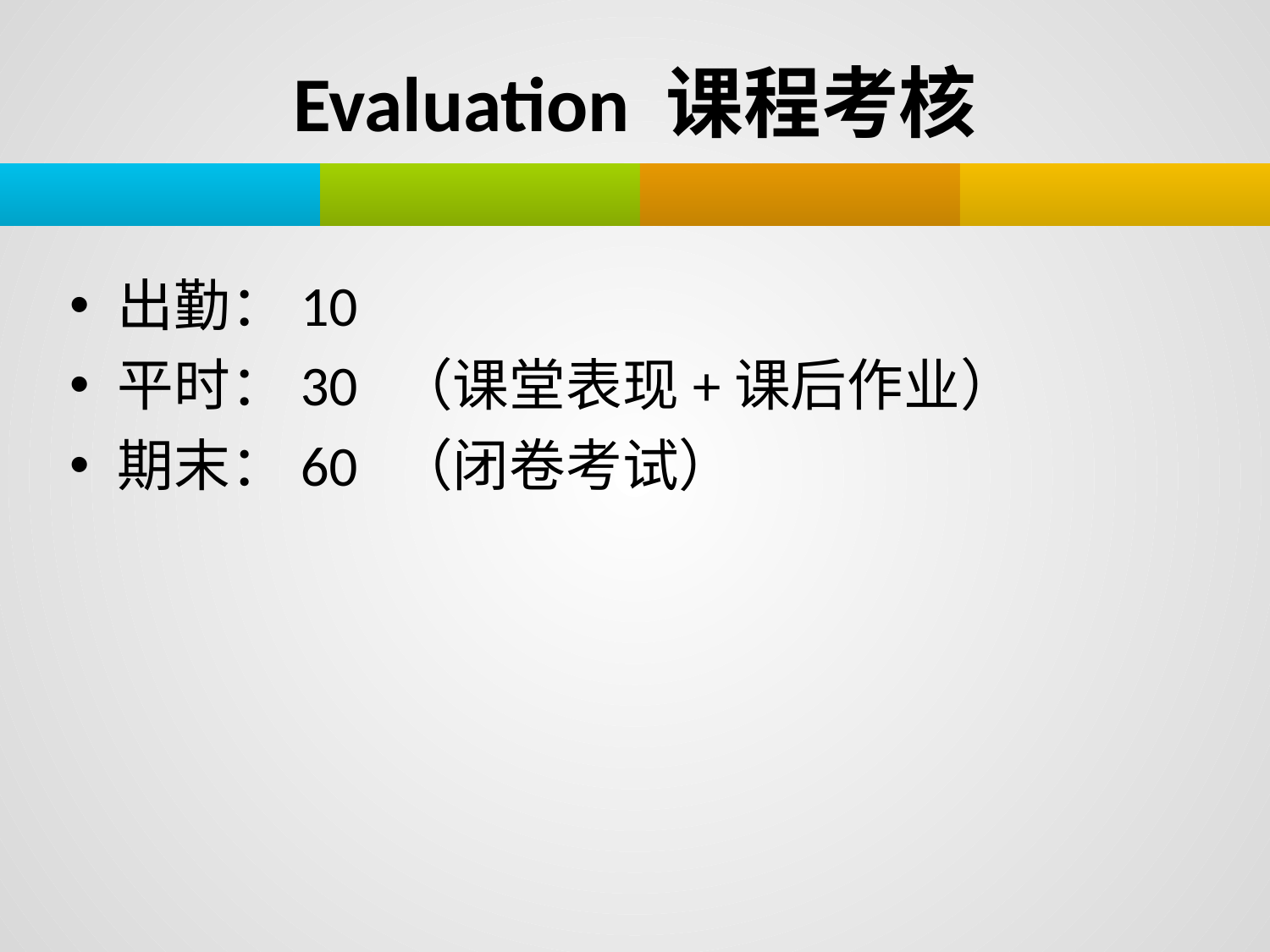

# Evaluation 课程考核

出勤：10
平时：30  （课堂表现+课后作业）
期末：60  （闭卷考试）